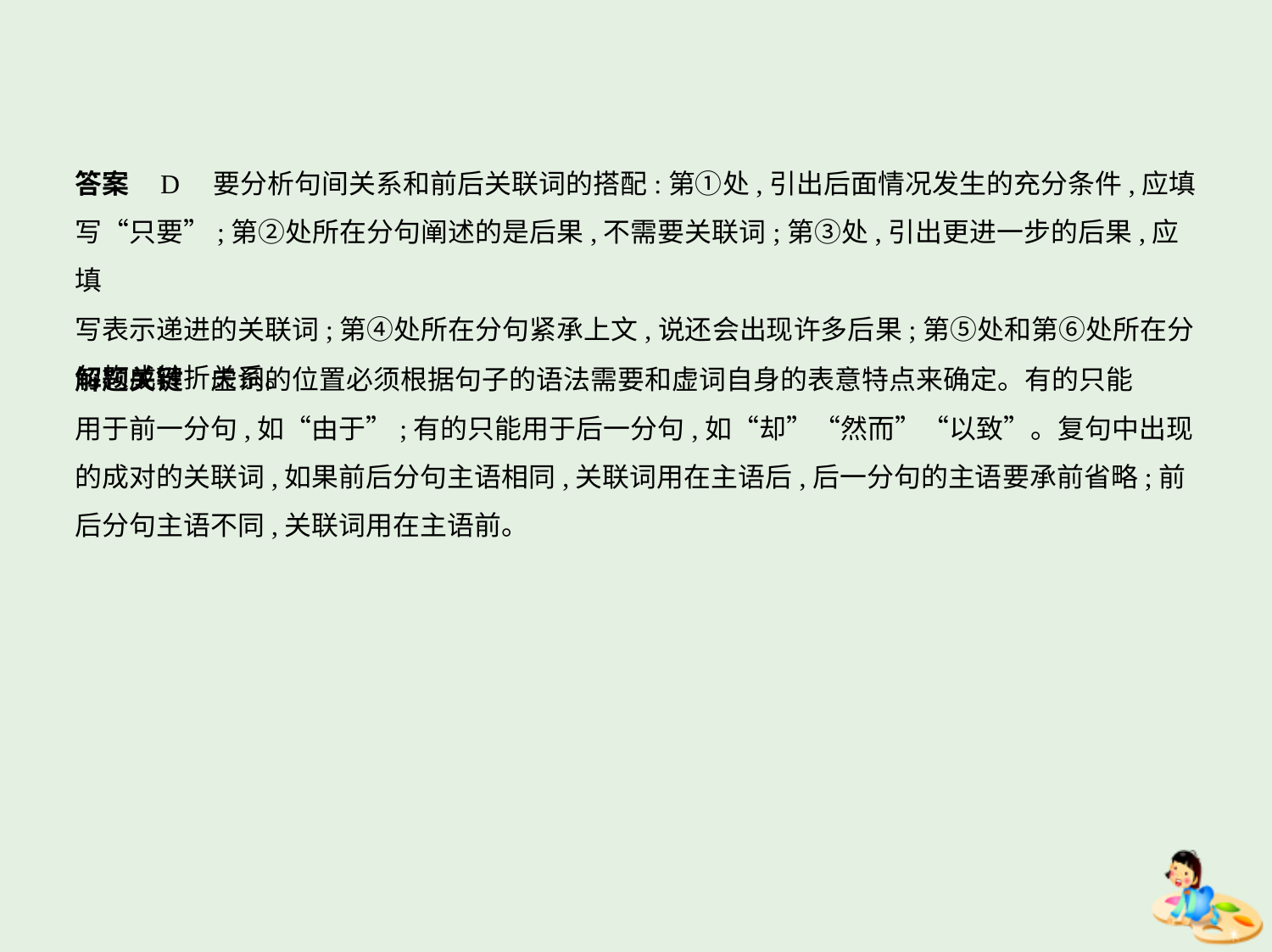

答案    D    要分析句间关系和前后关联词的搭配:第①处,引出后面情况发生的充分条件,应填
写“只要”;第②处所在分句阐述的是后果,不需要关联词;第③处,引出更进一步的后果,应填
写表示递进的关联词;第④处所在分句紧承上文,说还会出现许多后果;第⑤处和第⑥处所在分
句构成转折关系。
解题关键　虚词的位置必须根据句子的语法需要和虚词自身的表意特点来确定。有的只能
用于前一分句,如“由于”;有的只能用于后一分句,如“却”“然而”“以致”。复句中出现
的成对的关联词,如果前后分句主语相同,关联词用在主语后,后一分句的主语要承前省略;前
后分句主语不同,关联词用在主语前。